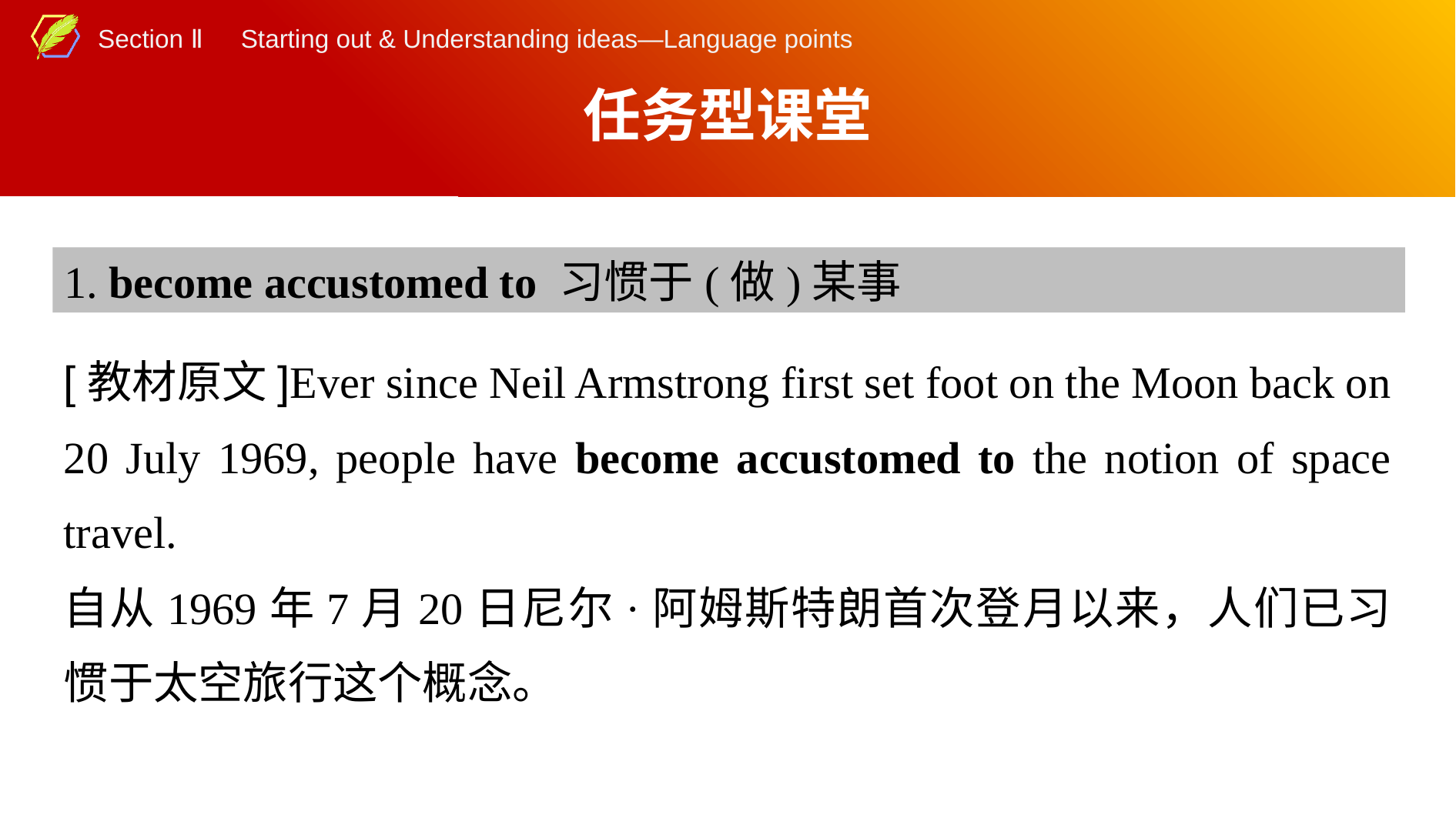

任务型课堂
1. become accustomed to 习惯于(做)某事
[教材原文]Ever since Neil Armstrong first set foot on the Moon back on 20 July 1969, people have become accustomed to the notion of space travel.
自从1969年7月20日尼尔·阿姆斯特朗首次登月以来，人们已习惯于太空旅行这个概念。